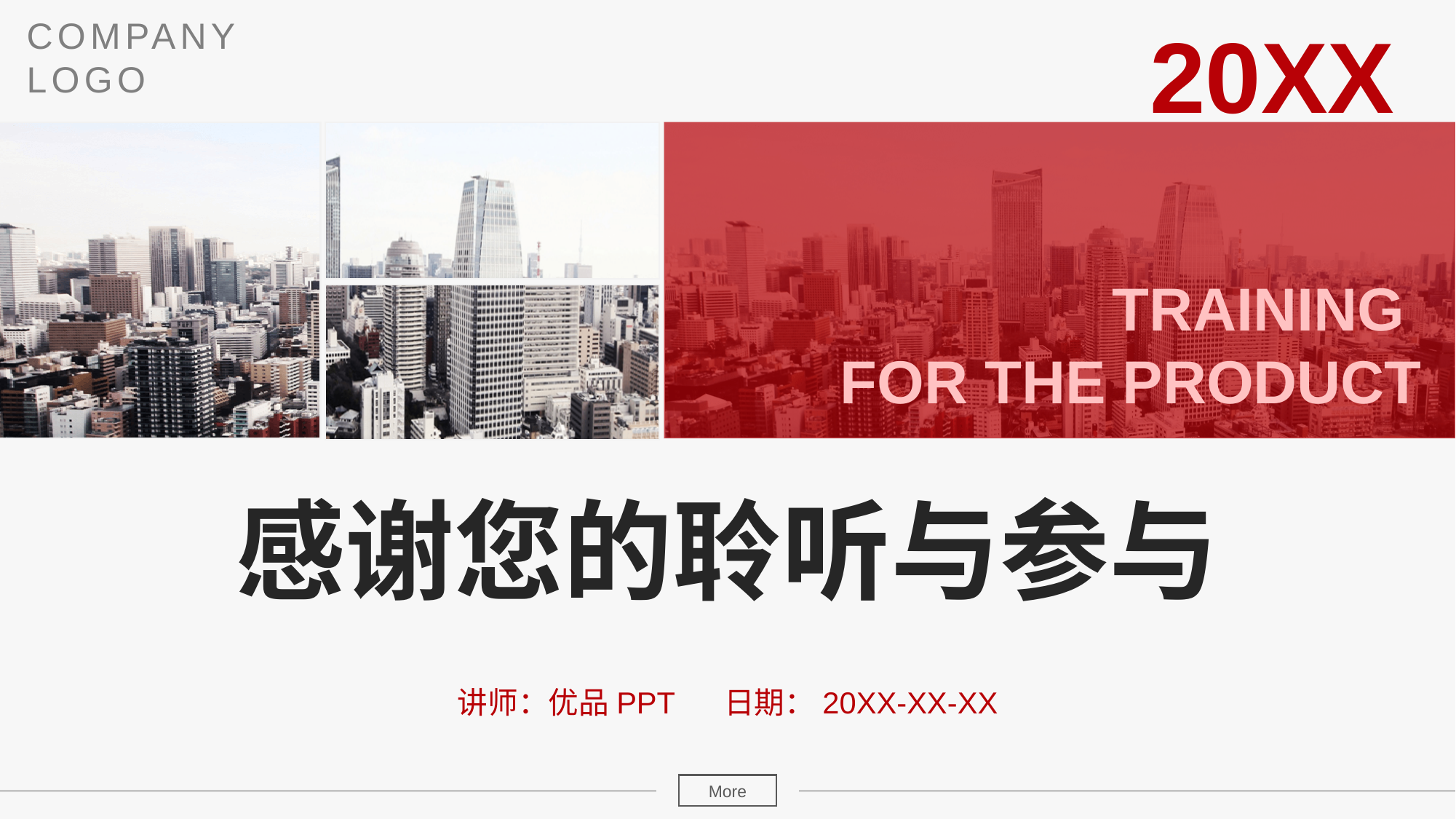

COMPANY
LOGO
20XX

TRAINING
FOR THE PRODUCT

感谢您的聆听与参与
讲师：优品PPT     日期：20XX-XX-XX
More